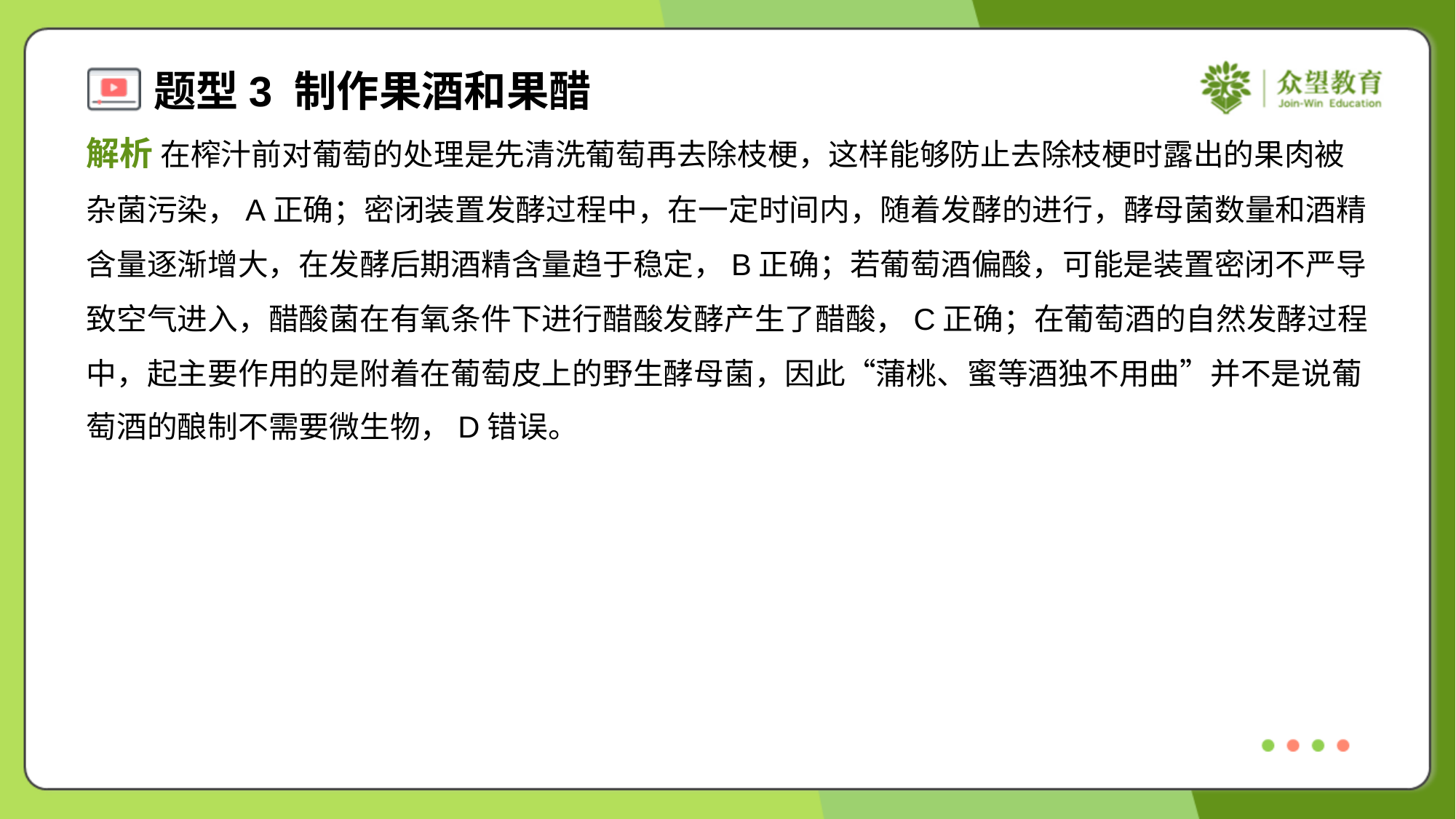

解析 在榨汁前对葡萄的处理是先清洗葡萄再去除枝梗，这样能够防止去除枝梗时露出的果肉被
杂菌污染，A正确；密闭装置发酵过程中，在一定时间内，随着发酵的进行，酵母菌数量和酒精
含量逐渐增大，在发酵后期酒精含量趋于稳定，B正确；若葡萄酒偏酸，可能是装置密闭不严导
致空气进入，醋酸菌在有氧条件下进行醋酸发酵产生了醋酸，C正确；在葡萄酒的自然发酵过程
中，起主要作用的是附着在葡萄皮上的野生酵母菌，因此“蒲桃、蜜等酒独不用曲”并不是说葡
萄酒的酿制不需要微生物，D错误。